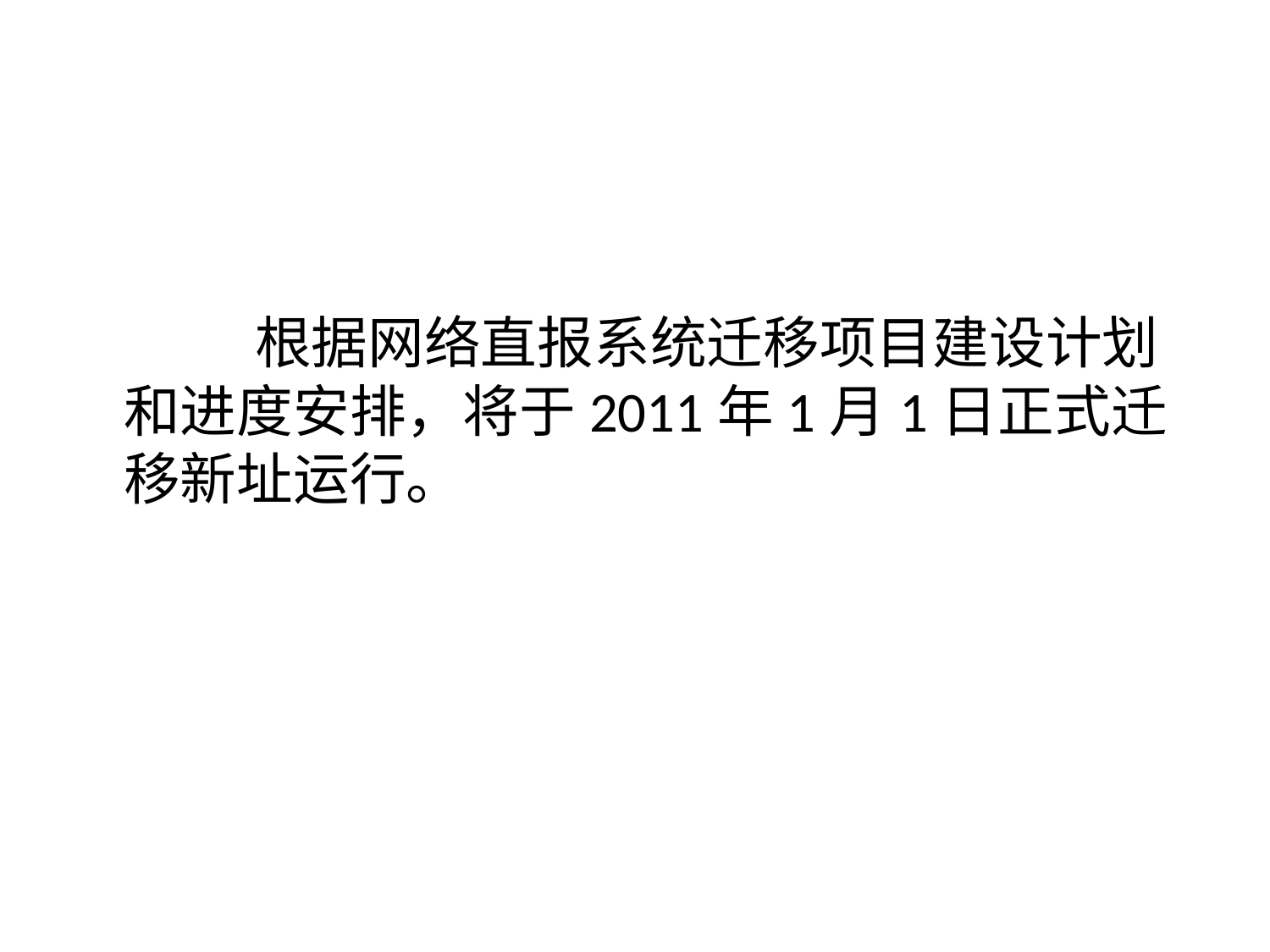

根据网络直报系统迁移项目建设计划和进度安排，将于2011年1月1日正式迁移新址运行。